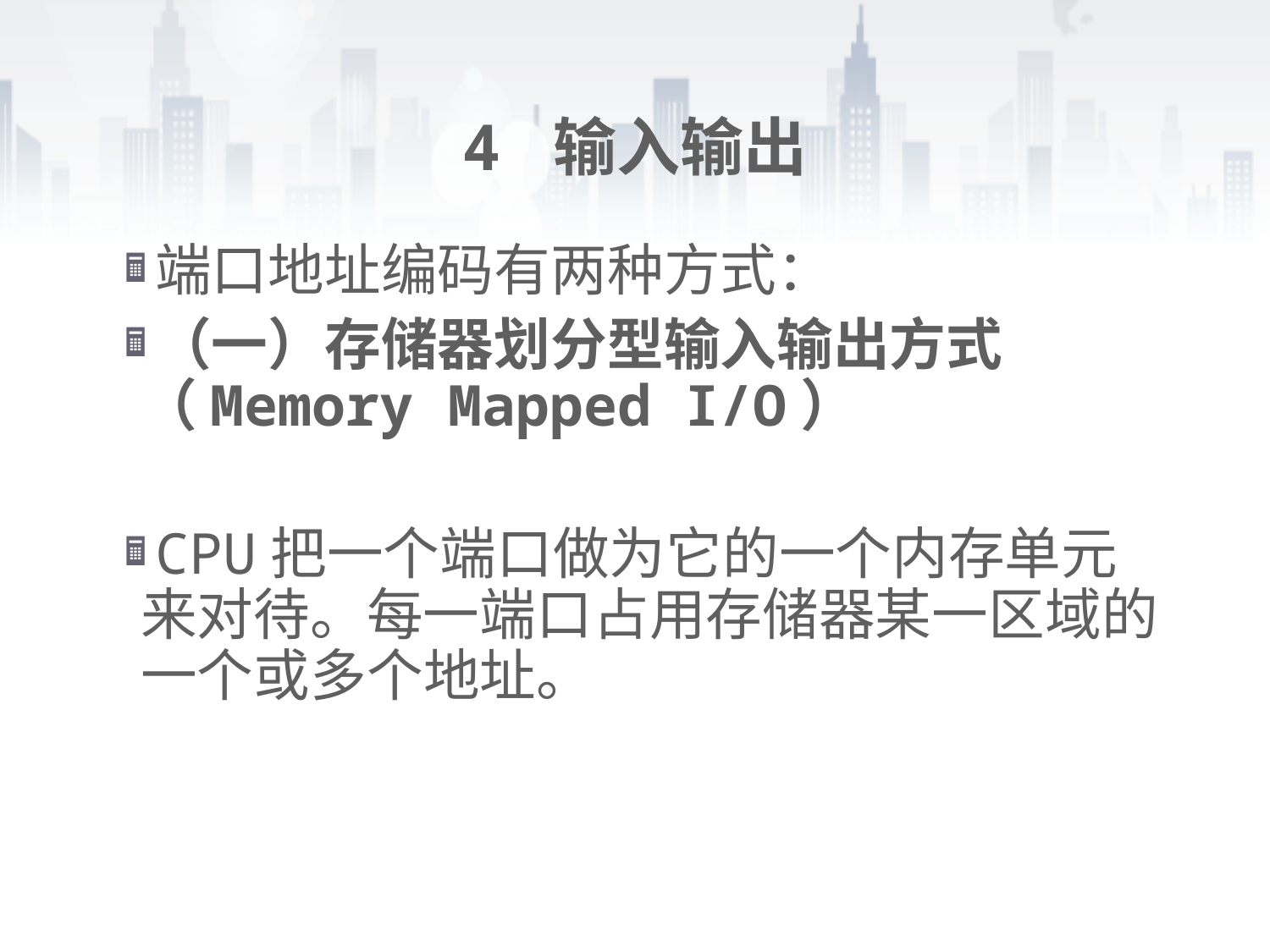

# 4 输入输出
端口地址编码有两种方式：
（一）存储器划分型输入输出方式（Memory Mapped I/O）

CPU把一个端口做为它的一个内存单元来对待。每一端口占用存储器某一区域的一个或多个地址。